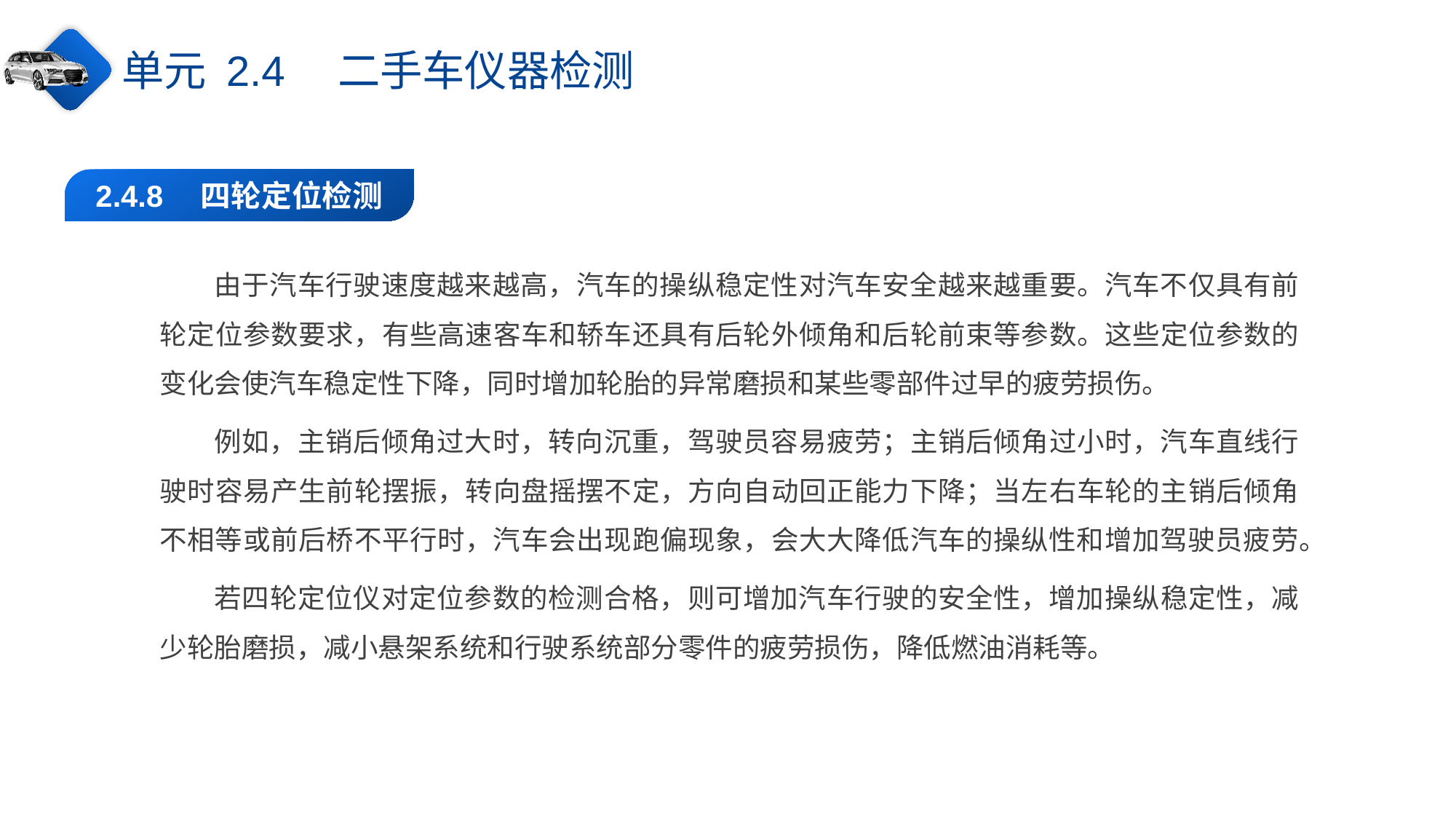

单元 2.4　二手车仪器检测
2.4.8　四轮定位检测
由于汽车行驶速度越来越高，汽车的操纵稳定性对汽车安全越来越重要。汽车不仅具有前轮定位参数要求，有些高速客车和轿车还具有后轮外倾角和后轮前束等参数。这些定位参数的变化会使汽车稳定性下降，同时增加轮胎的异常磨损和某些零部件过早的疲劳损伤。
例如，主销后倾角过大时，转向沉重，驾驶员容易疲劳；主销后倾角过小时，汽车直线行驶时容易产生前轮摆振，转向盘摇摆不定，方向自动回正能力下降；当左右车轮的主销后倾角不相等或前后桥不平行时，汽车会出现跑偏现象，会大大降低汽车的操纵性和增加驾驶员疲劳。
若四轮定位仪对定位参数的检测合格，则可增加汽车行驶的安全性，增加操纵稳定性，减少轮胎磨损，减小悬架系统和行驶系统部分零件的疲劳损伤，降低燃油消耗等。